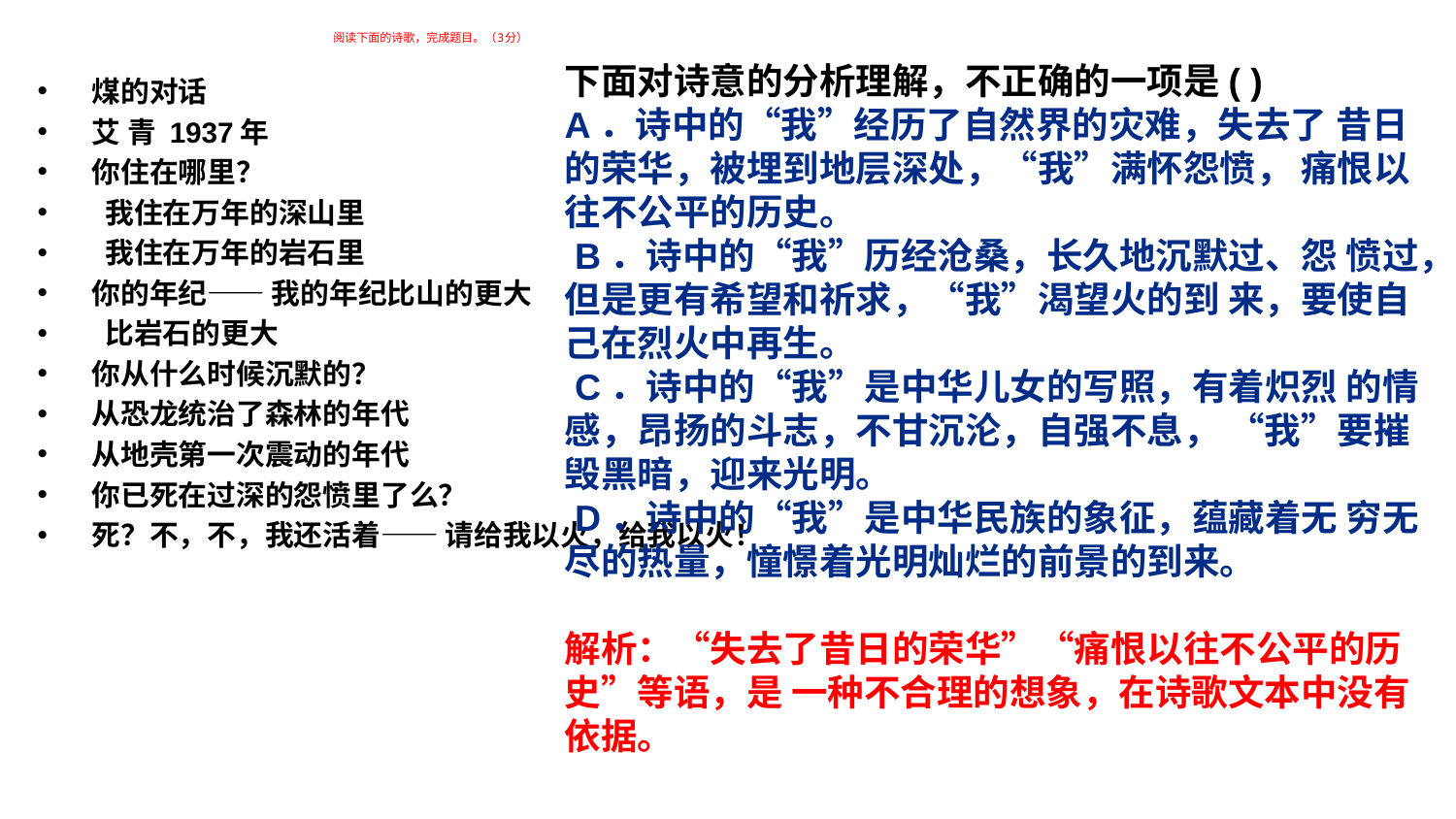

# 阅读下面的诗歌，完成题目。（3分）
下面对诗意的分析理解，不正确的一项是( )
A．诗中的“我”经历了自然界的灾难，失去了 昔日的荣华，被埋到地层深处，“我”满怀怨愤， 痛恨以往不公平的历史。
 B．诗中的“我”历经沧桑，长久地沉默过、怨 愤过，但是更有希望和祈求，“我”渴望火的到 来，要使自己在烈火中再生。
 C．诗中的“我”是中华儿女的写照，有着炽烈 的情感，昂扬的斗志，不甘沉沦，自强不息， “我”要摧毁黑暗，迎来光明。
 D．诗中的“我”是中华民族的象征，蕴藏着无 穷无尽的热量，憧憬着光明灿烂的前景的到来。

解析：“失去了昔日的荣华”“痛恨以往不公平的历史”等语，是 一种不合理的想象，在诗歌文本中没有依据。
煤的对话
艾 青 1937年
你住在哪里？
 我住在万年的深山里
 我住在万年的岩石里
你的年纪—— 我的年纪比山的更大
 比岩石的更大
你从什么时候沉默的？
从恐龙统治了森林的年代
从地壳第一次震动的年代
你已死在过深的怨愤里了么？
死？不，不，我还活着—— 请给我以火，给我以火！